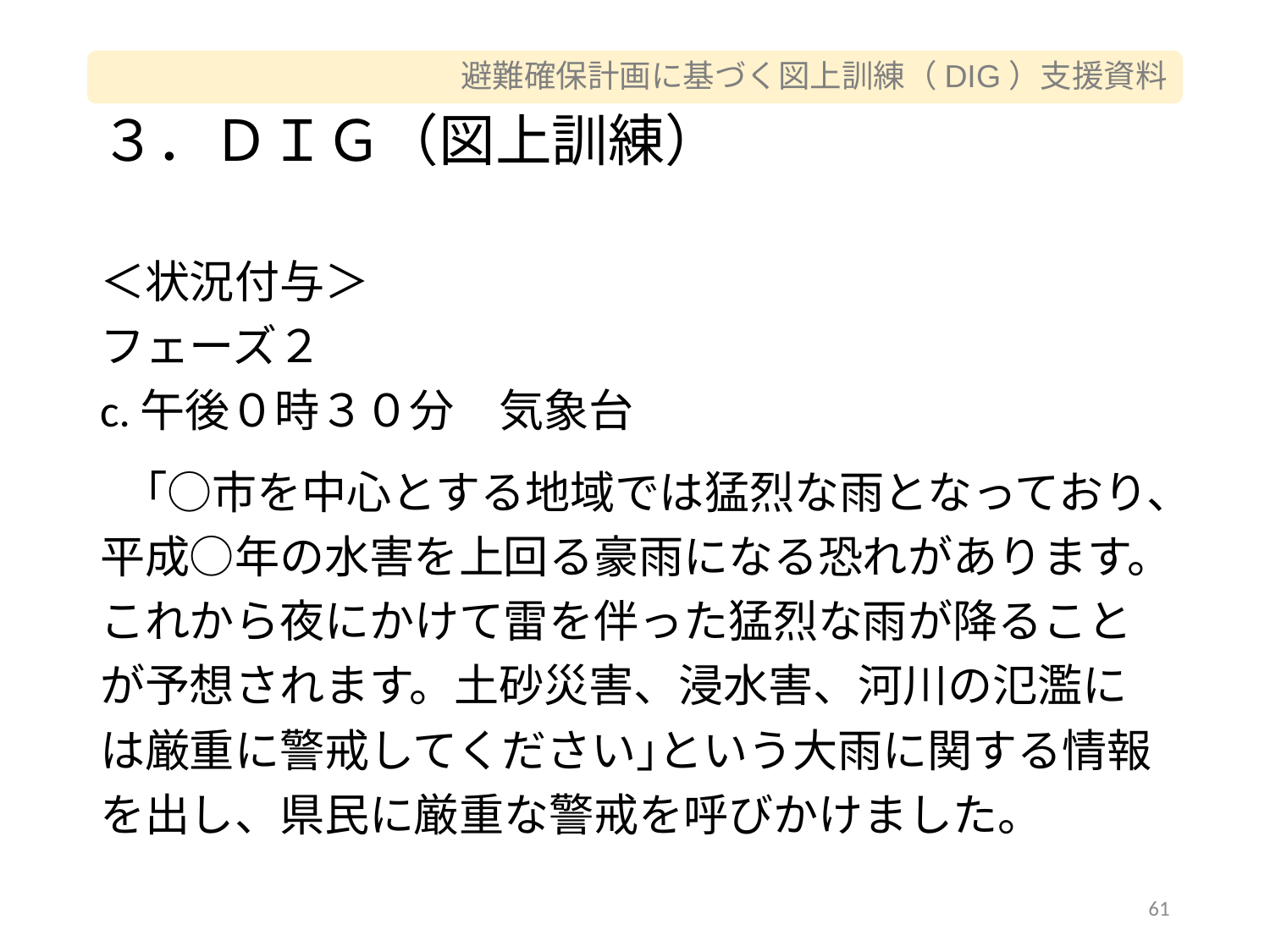

# ３．ＤＩＧ（図上訓練）
＜状況付与＞
フェーズ２
c.午後０時３０分　気象台
　｢○市を中心とする地域では猛烈な雨となっており、平成○年の水害を上回る豪雨になる恐れがあります。これから夜にかけて雷を伴った猛烈な雨が降ることが予想されます。土砂災害、浸水害、河川の氾濫には厳重に警戒してください｣という大雨に関する情報を出し、県民に厳重な警戒を呼びかけました。
61